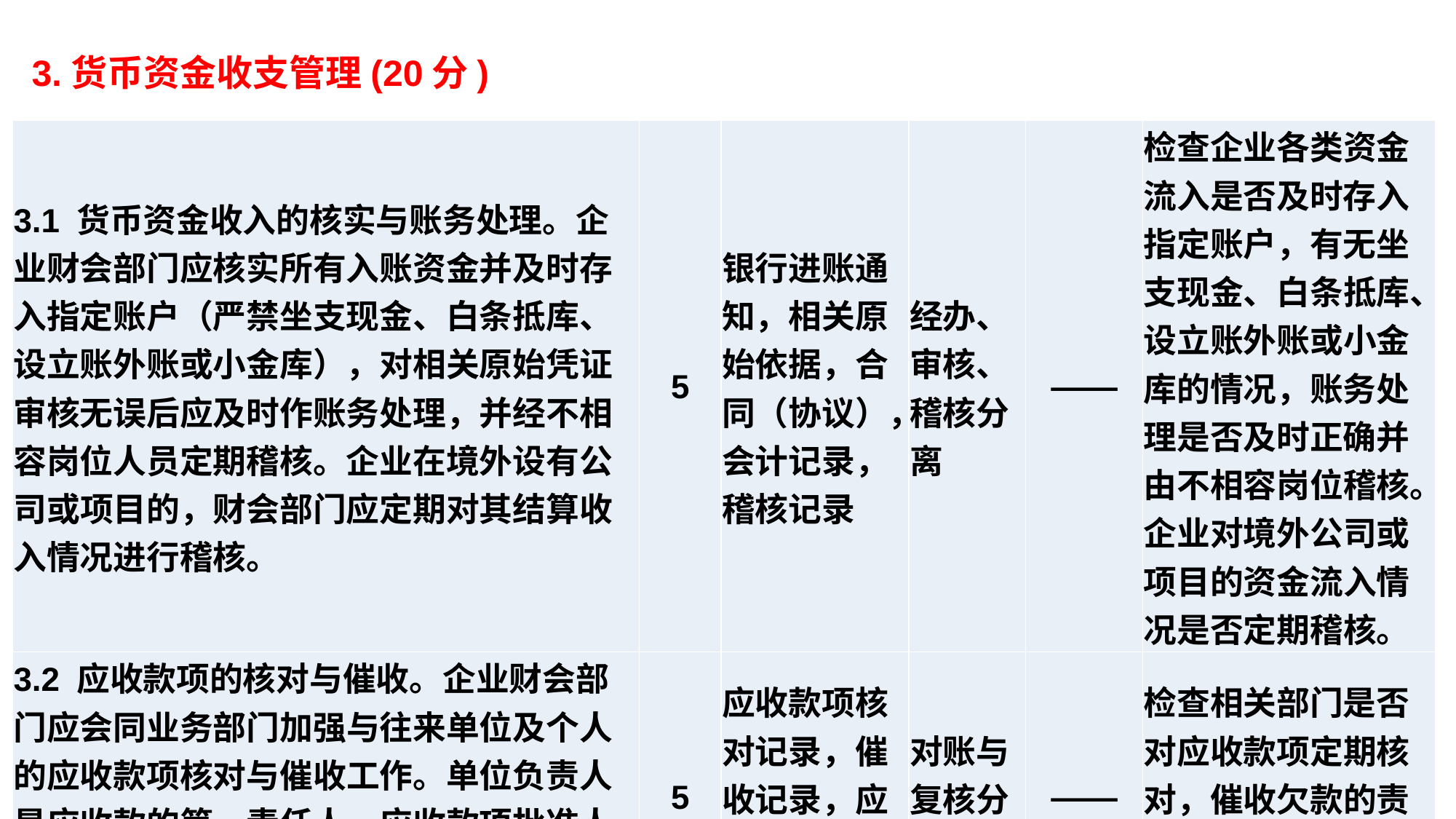

3.货币资金收支管理(20分)
| 3.1 货币资金收入的核实与账务处理。企业财会部门应核实所有入账资金并及时存入指定账户（严禁坐支现金、白条抵库、设立账外账或小金库），对相关原始凭证审核无误后应及时作账务处理，并经不相容岗位人员定期稽核。企业在境外设有公司或项目的，财会部门应定期对其结算收入情况进行稽核。 | 5 | 银行进账通知，相关原始依据，合同（协议），会计记录，稽核记录 | 经办、审核、稽核分离 | —— | 检查企业各类资金流入是否及时存入指定账户，有无坐支现金、白条抵库、设立账外账或小金库的情况，账务处理是否及时正确并由不相容岗位稽核。企业对境外公司或项目的资金流入情况是否定期稽核。 |
| --- | --- | --- | --- | --- | --- |
| 3.2 应收款项的核对与催收。企业财会部门应会同业务部门加强与往来单位及个人的应收款项核对与催收工作。单位负责人是应收款的第一责任人，应收款项批准人和经办人是直接责任人，应收款的催收应落实责任。 | 5 | 应收款项核对记录，催收记录，应收款回收计划指标 | 对账与复核分离 | —— | 检查相关部门是否对应收款项定期核对，催收欠款的责任是否落实，催收是否及时。 |